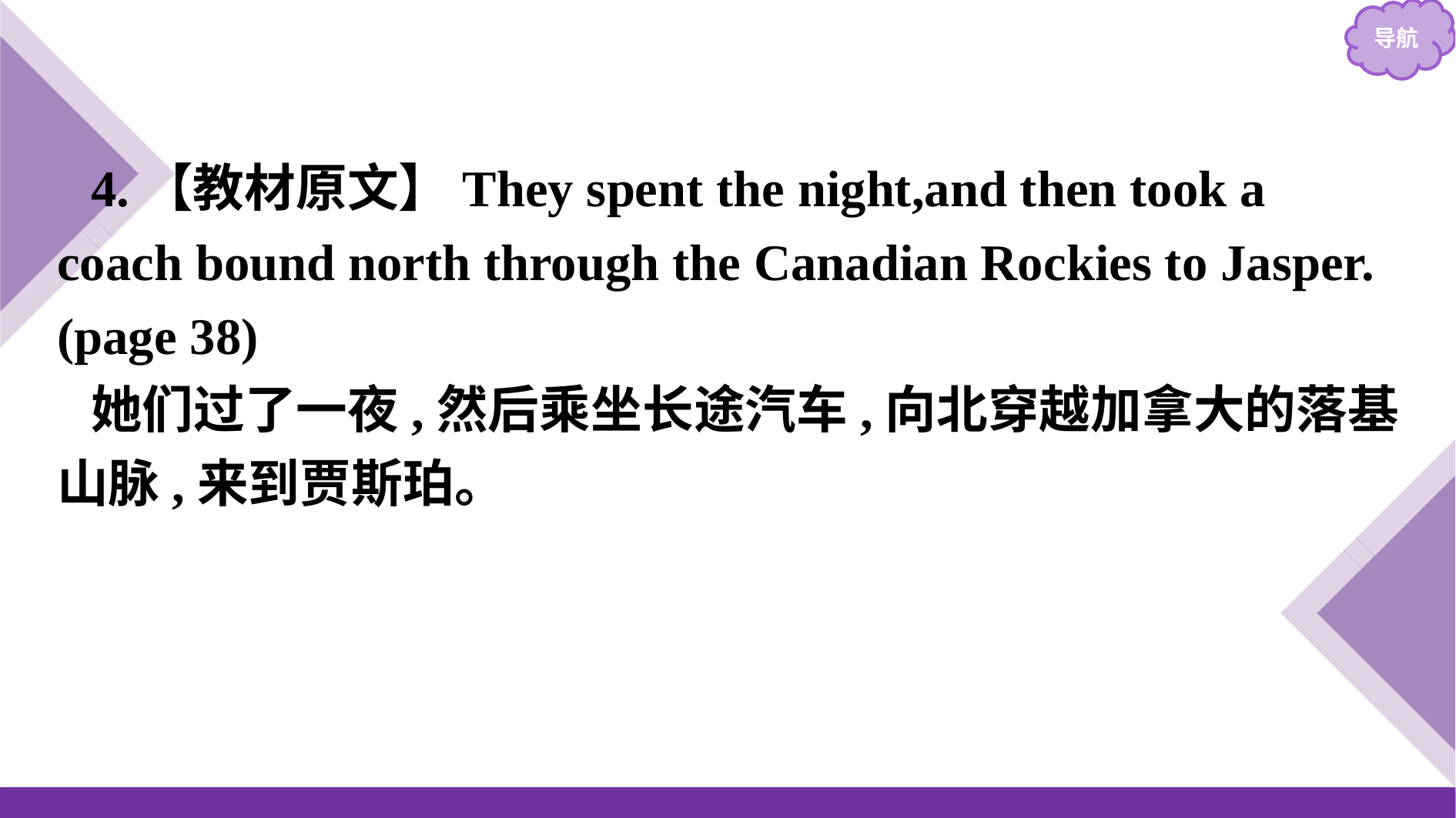

4.【教材原文】They spent the night,and then took a coach bound north through the Canadian Rockies to Jasper.(page 38)
她们过了一夜,然后乘坐长途汽车,向北穿越加拿大的落基山脉,来到贾斯珀。